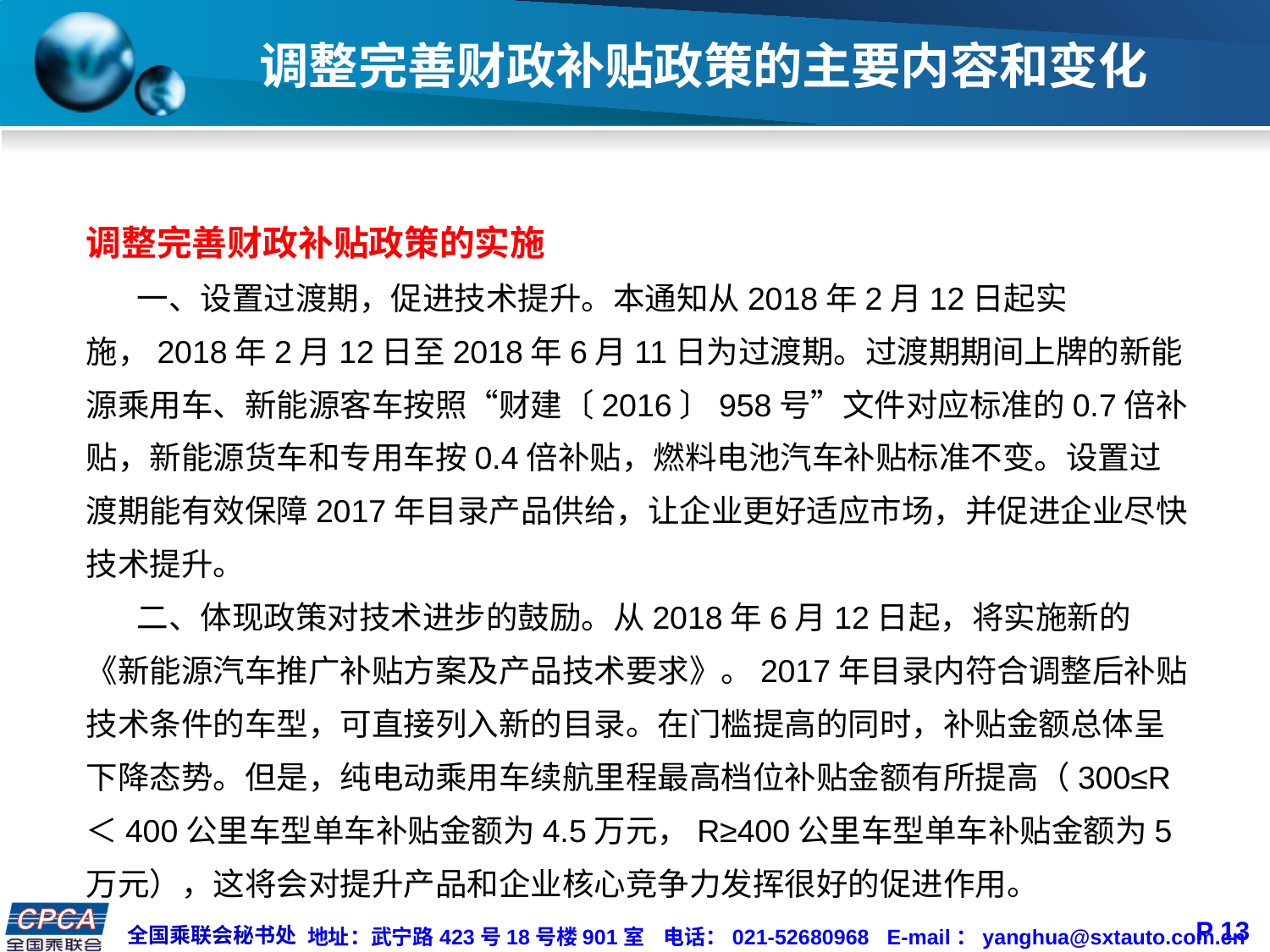

# 调整完善财政补贴政策的主要内容和变化
调整完善财政补贴政策的实施
      一、设置过渡期，促进技术提升。本通知从2018年2月12日起实施，2018年2月12日至2018年6月11日为过渡期。过渡期期间上牌的新能源乘用车、新能源客车按照“财建〔2016〕958号”文件对应标准的0.7倍补贴，新能源货车和专用车按0.4倍补贴，燃料电池汽车补贴标准不变。设置过渡期能有效保障2017年目录产品供给，让企业更好适应市场，并促进企业尽快技术提升。
      二、体现政策对技术进步的鼓励。从2018年6月12日起，将实施新的《新能源汽车推广补贴方案及产品技术要求》。2017年目录内符合调整后补贴技术条件的车型，可直接列入新的目录。在门槛提高的同时，补贴金额总体呈下降态势。但是，纯电动乘用车续航里程最高档位补贴金额有所提高（300≤R＜400公里车型单车补贴金额为4.5万元，R≥400公里车型单车补贴金额为5万元），这将会对提升产品和企业核心竞争力发挥很好的促进作用。